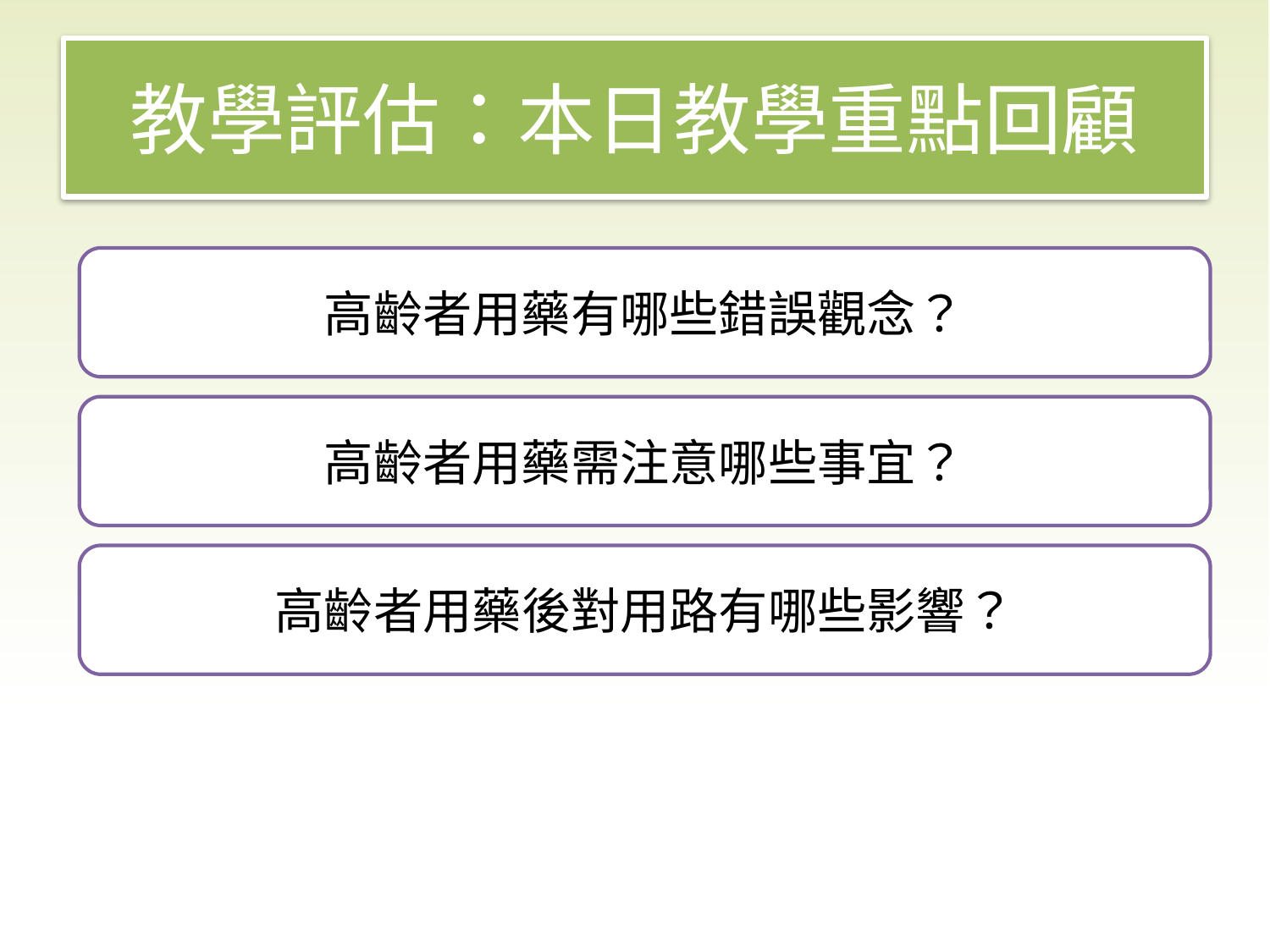

# 教學評估：本日教學重點回顧
高齡者用藥有哪些錯誤觀念？
高齡者用藥需注意哪些事宜？
高齡者用藥後對用路有哪些影響？